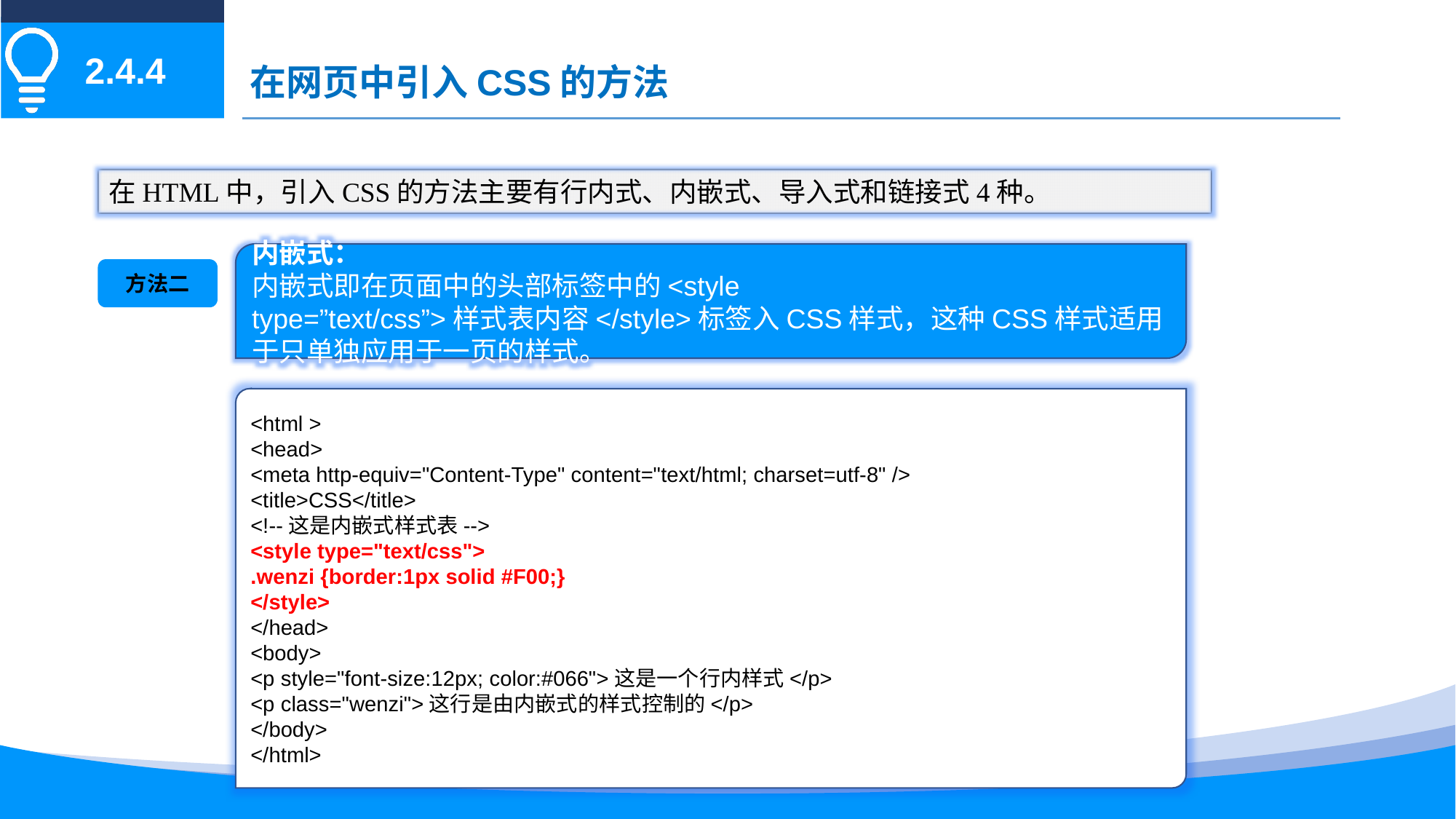

2.4.4
在网页中引入CSS的方法
在HTML中，引入CSS的方法主要有行内式、内嵌式、导入式和链接式4种。
内嵌式：
内嵌式即在页面中的头部标签中的<style type=”text/css”>样式表内容</style>标签入CSS样式，这种CSS样式适用于只单独应用于一页的样式。
方法二
<html >
<head>
<meta http-equiv="Content-Type" content="text/html; charset=utf-8" />
<title>CSS</title>
<!--这是内嵌式样式表-->
<style type="text/css">
.wenzi {border:1px solid #F00;}
</style>
</head>
<body>
<p style="font-size:12px; color:#066">这是一个行内样式</p>
<p class="wenzi">这行是由内嵌式的样式控制的</p>
</body>
</html>